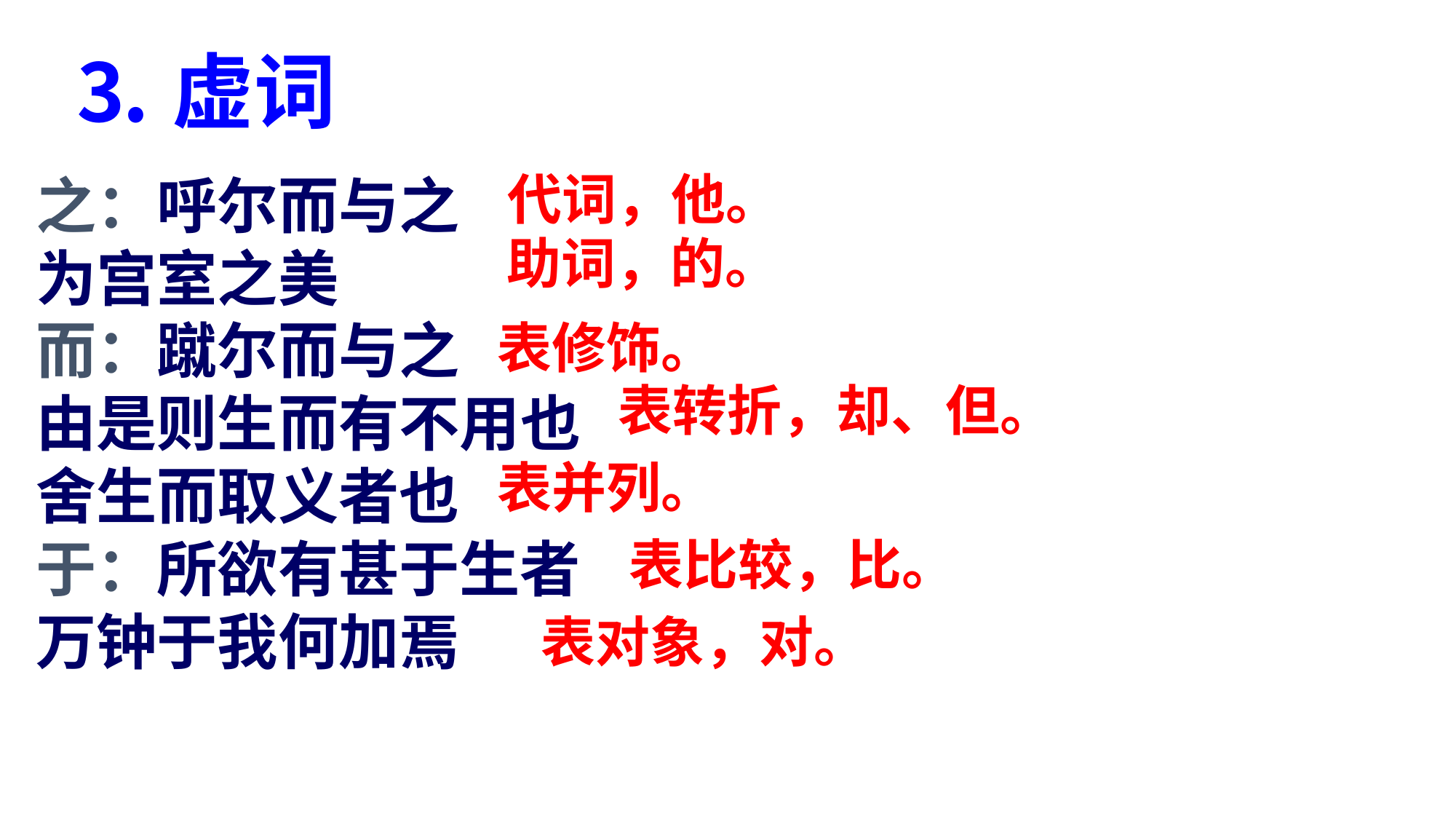

⒊虚词
之：呼尔而与之
为宫室之美
而：蹴尔而与之
由是则生而有不用也
舍生而取义者也
于：所欲有甚于生者
万钟于我何加焉
代词，他。
助词，的。
表修饰。
表转折，却、但。
表并列。
表比较，比。
表对象，对。